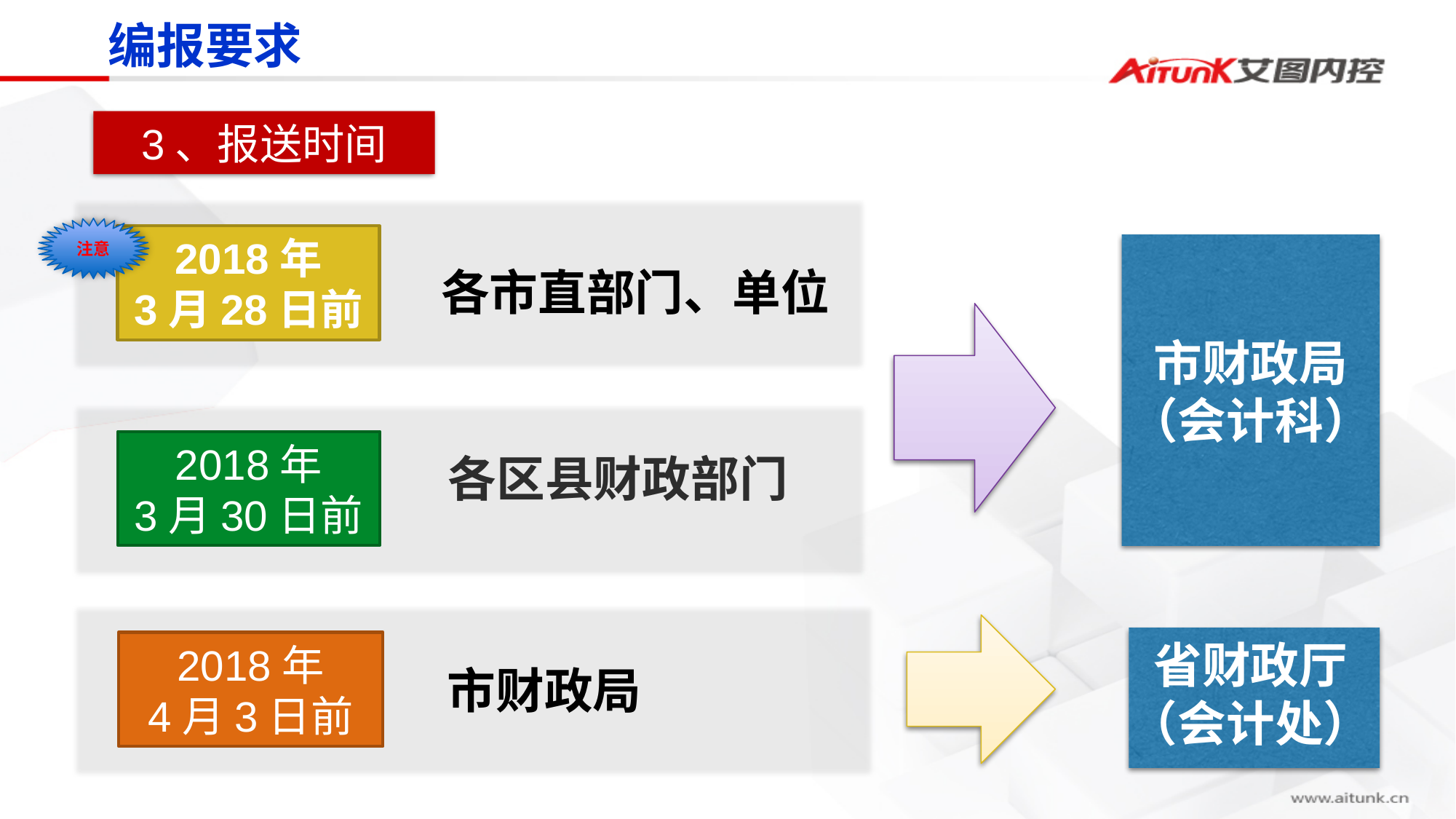

编报要求

3、报送时间

注意
2018年
3月28日前

各市直部门、单位

2018年
3月30日前

市财政局
（会计科）
各区县财政部门

2018年
4月3日前
市财政局

省财政厅
（会计处）